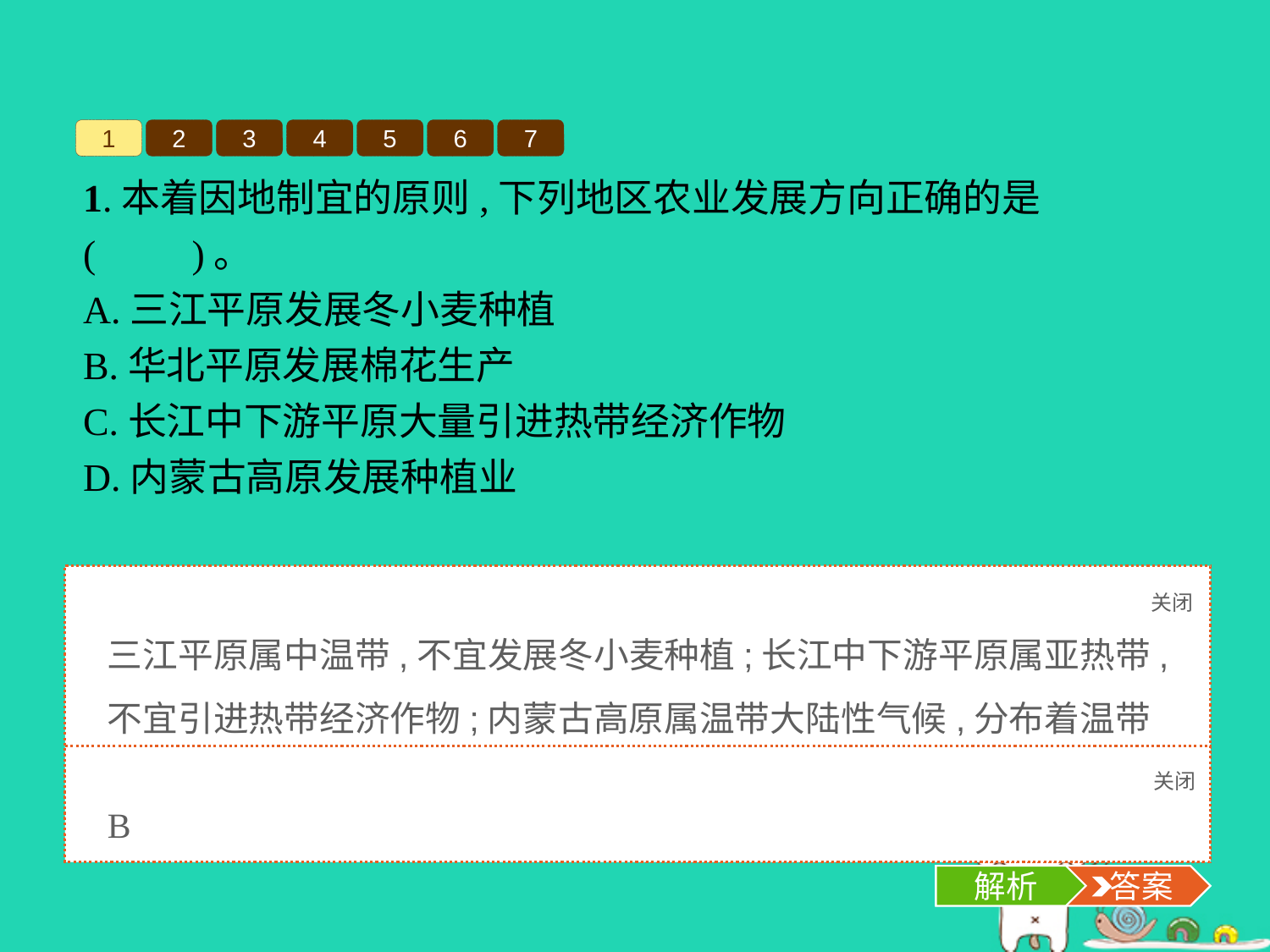

1
2
3
4
5
6
7
1.本着因地制宜的原则,下列地区农业发展方向正确的是(　　)。
A.三江平原发展冬小麦种植
B.华北平原发展棉花生产
C.长江中下游平原大量引进热带经济作物
D.内蒙古高原发展种植业

关闭
解析

三江平原属中温带,不宜发展冬小麦种植;长江中下游平原属亚热带,不宜引进热带经济作物;内蒙古高原属温带大陆性气候,分布着温带草原,应发展畜牧业,不宜发展种植业。

关闭
解析
  答案

B
解析
  答案